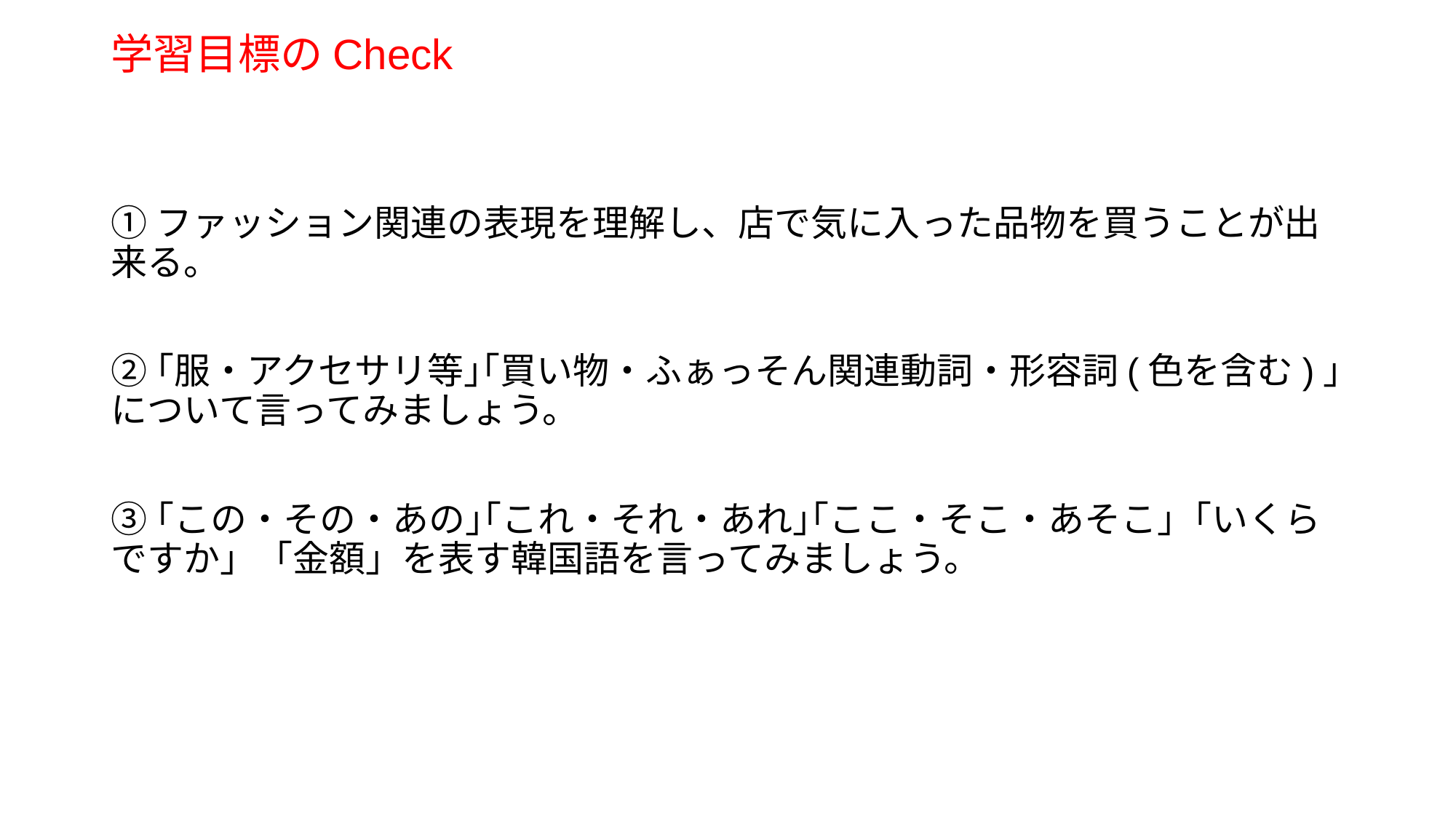

# 学習目標のCheck

①ファッション関連の表現を理解し、店で気に入った品物を買うことが出来る。

②｢服・アクセサリ等｣｢買い物・ふぁっそん関連動詞・形容詞(色を含む)｣について言ってみましょう。

③｢この・その・あの｣｢これ・それ・あれ｣｢ここ・そこ・あそこ｣「いくらですか」「金額」を表す韓国語を言ってみましょう。